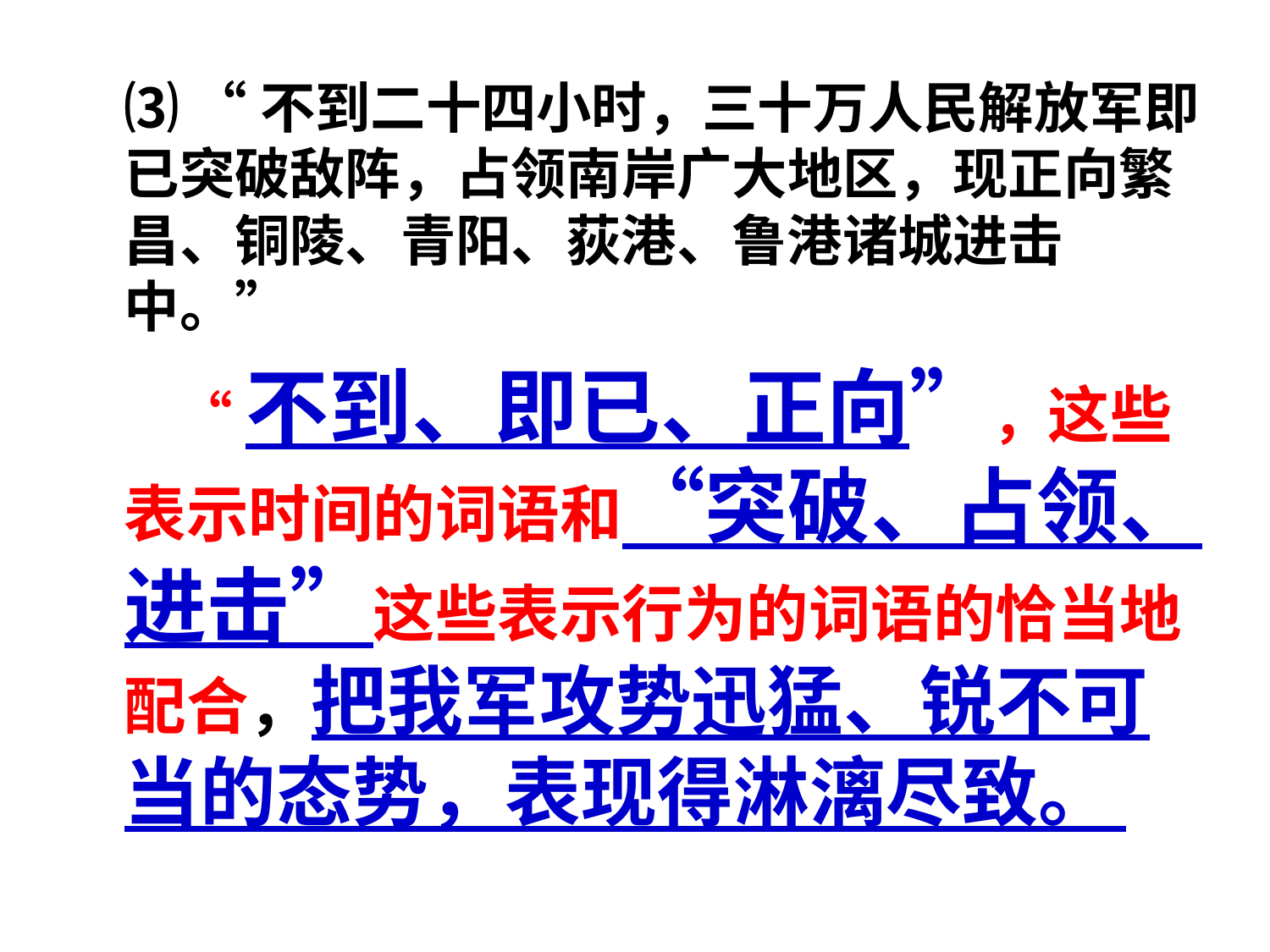

⑶ “不到二十四小时，三十万人民解放军即已突破敌阵，占领南岸广大地区，现正向繁昌、铜陵、青阳、荻港、鲁港诸城进击中。”
        “不到、即已、正向”，这些表示时间的词语和“突破、占领、进击”这些表示行为的词语的恰当地配合，把我军攻势迅猛、锐不可当的态势，表现得淋漓尽致。